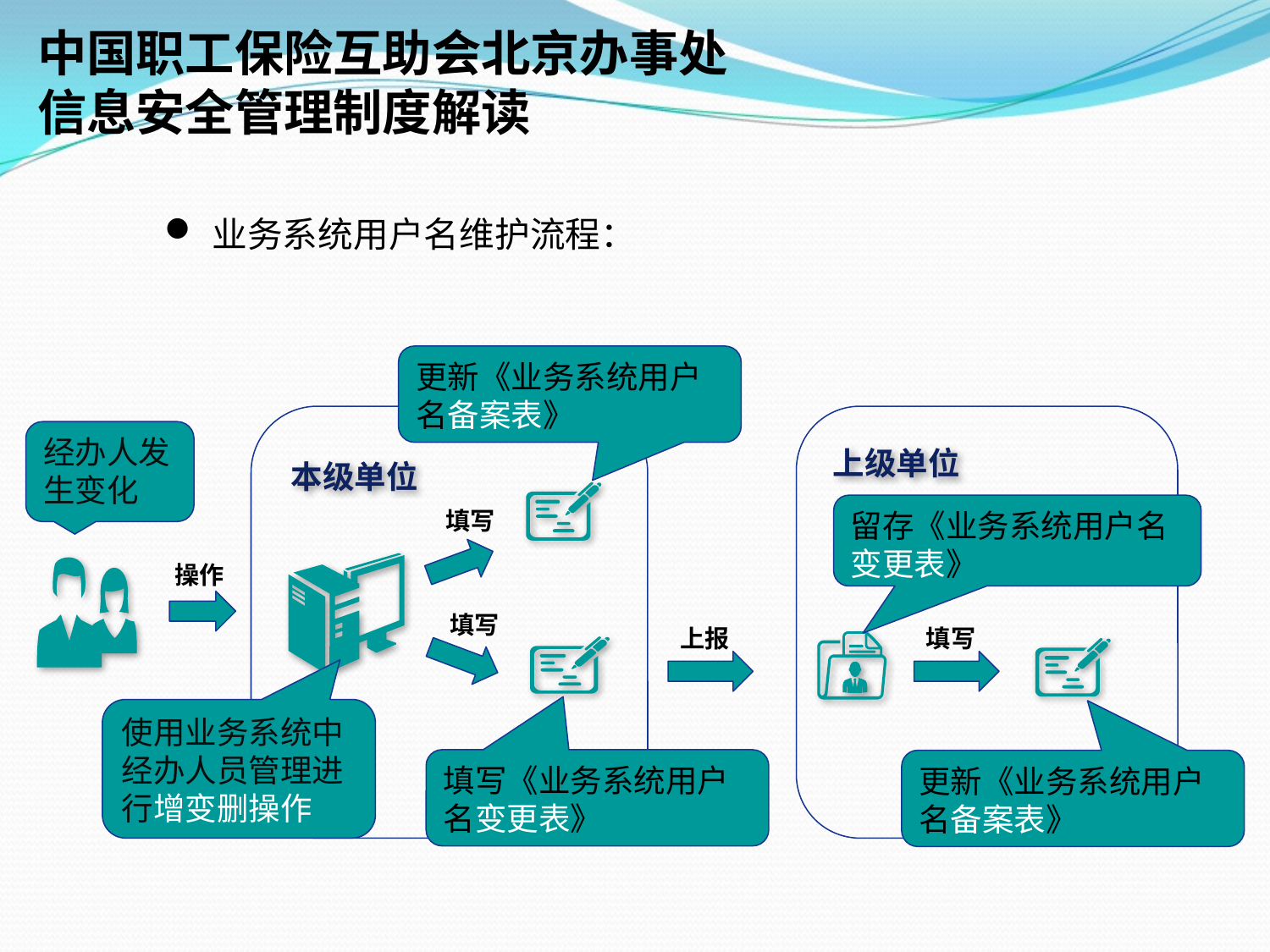

中国职工保险互助会北京办事处
信息安全管理制度解读
业务系统用户名维护流程：
更新《业务系统用户名备案表》

经办人发生变化
上级单位
本级单位

留存《业务系统用户名变更表》
填写

操作

填写
上报
填写

使用业务系统中经办人员管理进行增变删操作
填写《业务系统用户名变更表》
更新《业务系统用户名备案表》